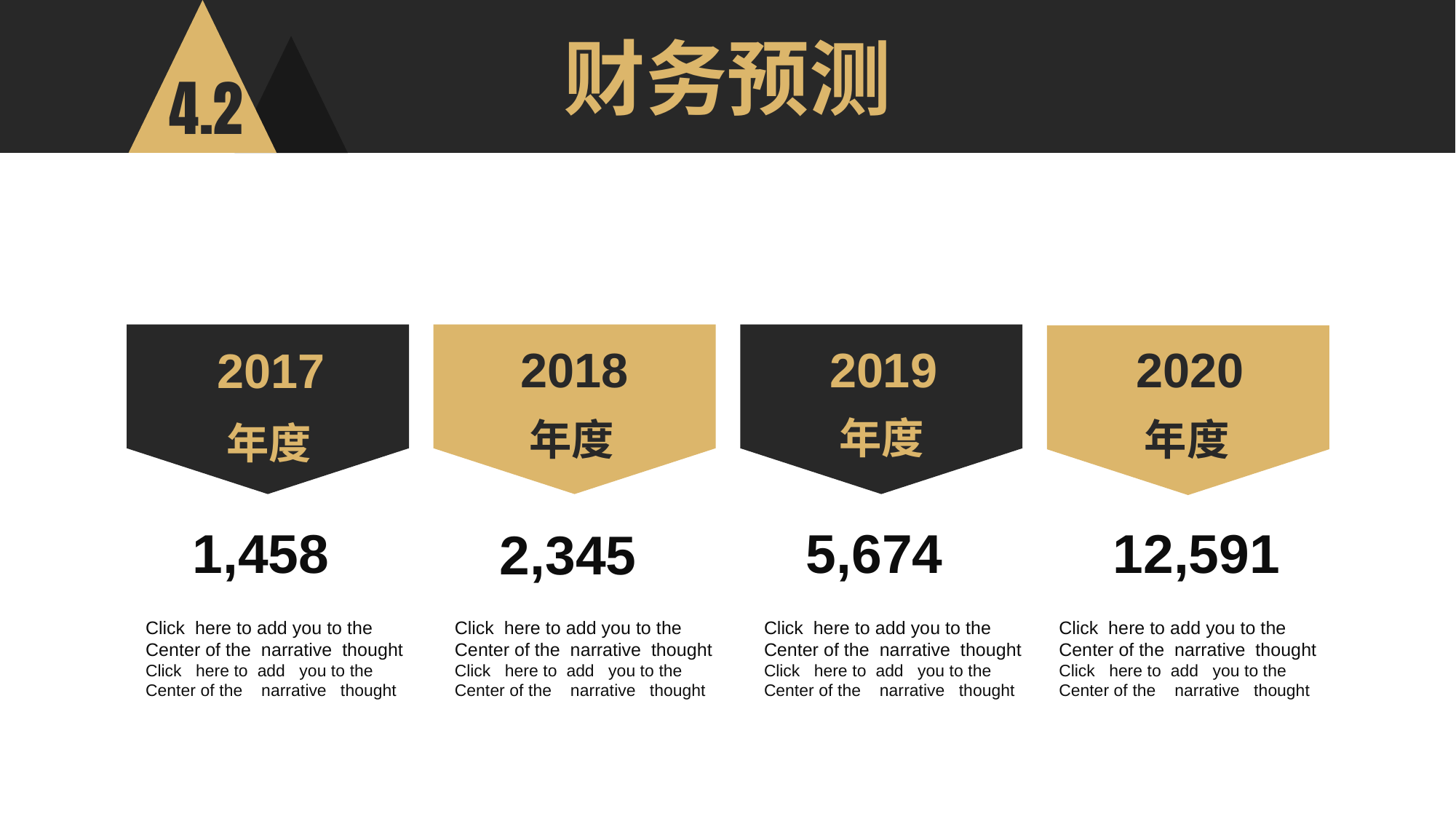

财务预测

4.2

2020
2019
2018
2017

年度
年度
年度
年度
1,458
5,674
12,591
2,345

Click  here to add you to the
Center of the  narrative  thought
Click   here to  add   you to the
Center of the    narrative   thought

Click  here to add you to the
Center of the  narrative  thought
Click   here to  add   you to the
Center of the    narrative   thought

Click  here to add you to the
Center of the  narrative  thought
Click   here to  add   you to the
Center of the    narrative   thought

Click  here to add you to the
Center of the  narrative  thought
Click   here to  add   you to the
Center of the    narrative   thought